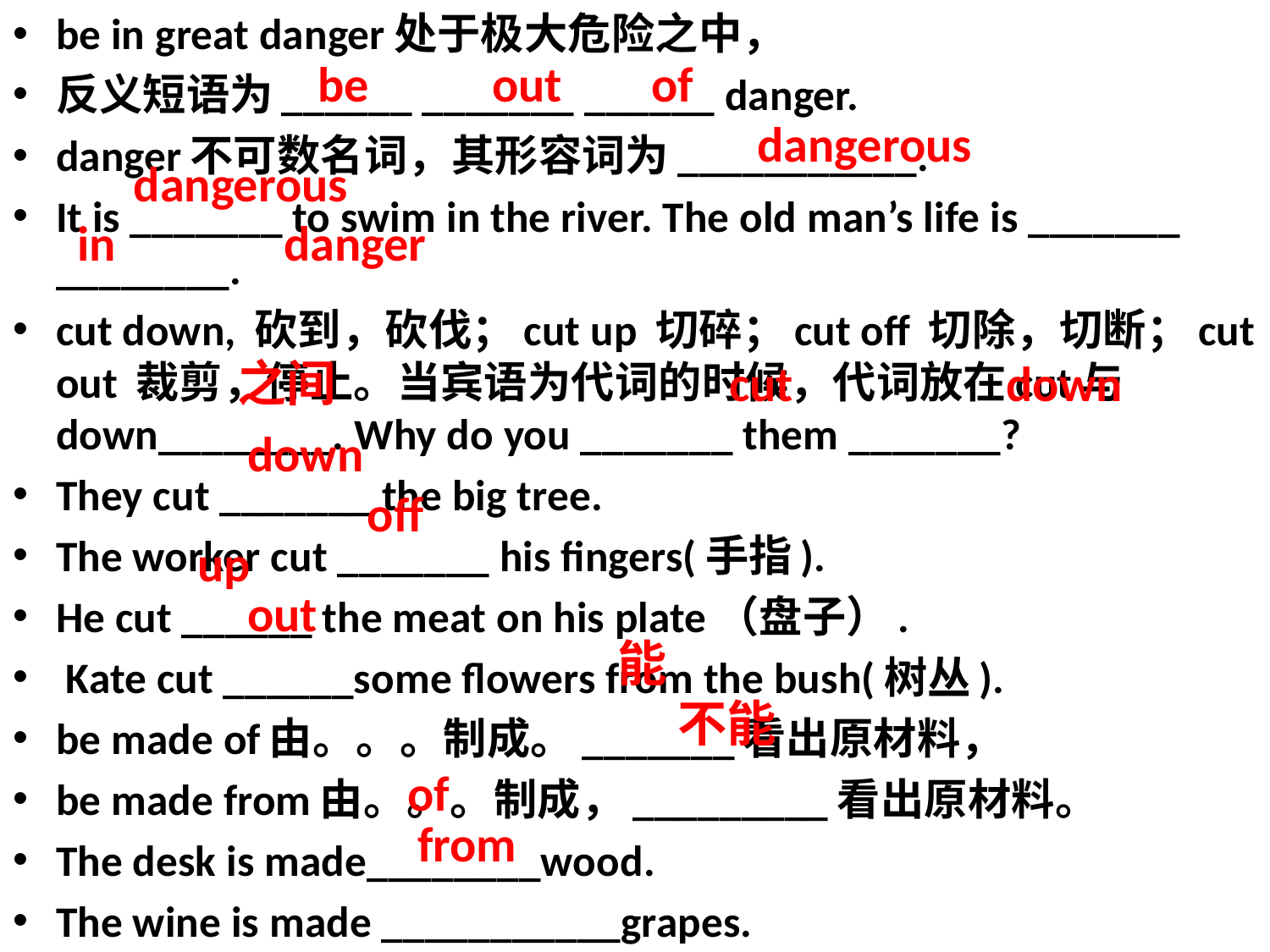

be in great danger处于极大危险之中，
反义短语为______ _______ ______ danger.
danger不可数名词，其形容词为___________.
It is _______ to swim in the river. The old man’s life is _______ ________.
cut down, 砍到，砍伐；cut up 切碎；cut off 切除，切断；cut out 裁剪，停止。当宾语为代词的时候，代词放在cut与down________. Why do you _______ them _______?
They cut _______ the big tree.
The worker cut _______ his fingers(手指).
He cut ______ the meat on his plate（盘子）.
 Kate cut ______some flowers from the bush(树丛).
be made of由。。。制成。_______看出原材料，
be made from由。。。制成，_________看出原材料。
The desk is made________wood.
The wine is made ___________grapes.

#
be           out        of
dangerous
     dangerous
in               danger
之间                                  cut                   down
down
off
up
out
能
不能
of
from